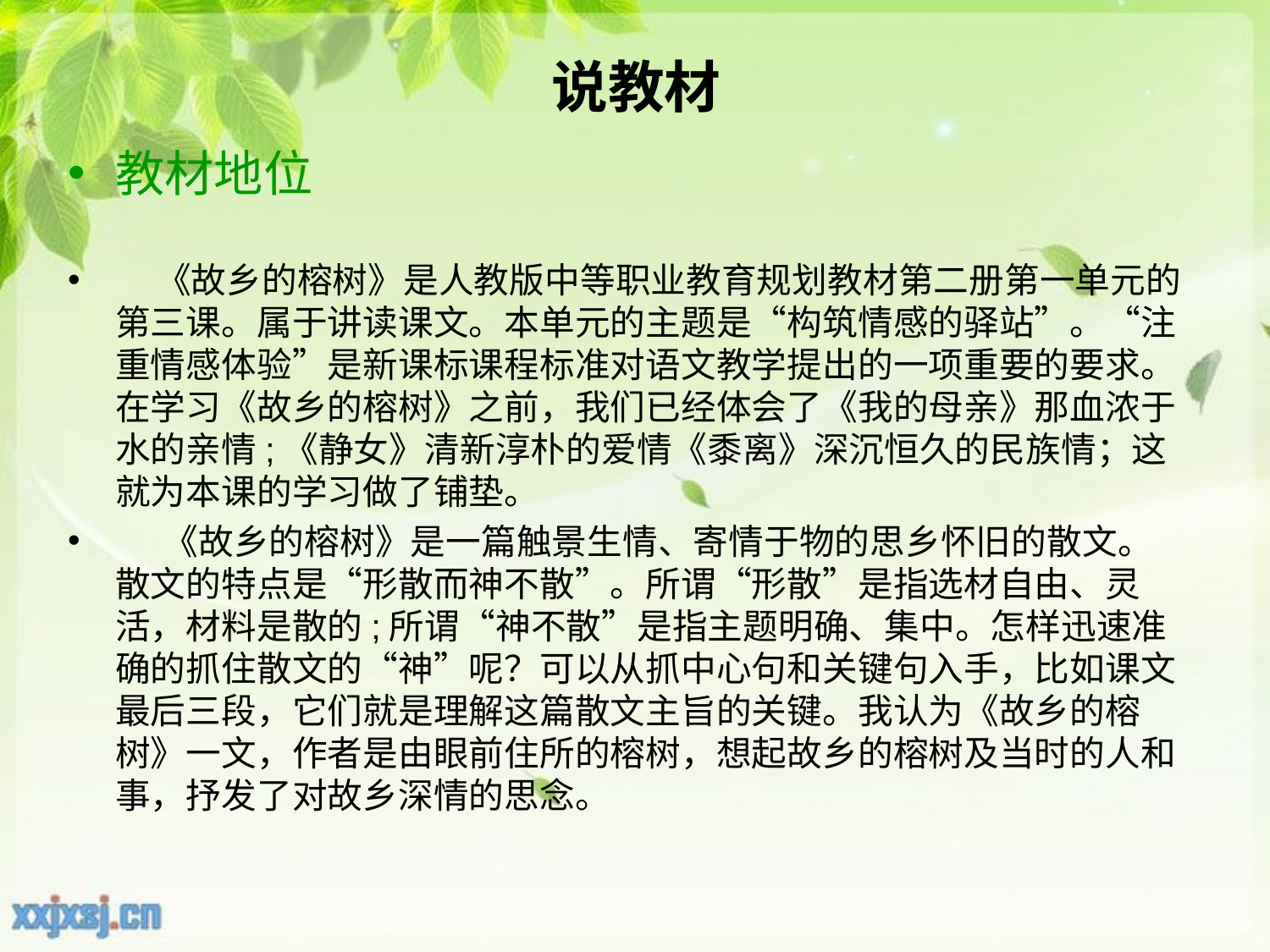

# 说教材
教材地位

    《故乡的榕树》是人教版中等职业教育规划教材第二册第一单元的第三课。属于讲读课文。本单元的主题是“构筑情感的驿站”。“注重情感体验”是新课标课程标准对语文教学提出的一项重要的要求。在学习《故乡的榕树》之前，我们已经体会了《我的母亲》那血浓于水的亲情;《静女》清新淳朴的爱情《黍离》深沉恒久的民族情；这就为本课的学习做了铺垫。
     《故乡的榕树》是一篇触景生情、寄情于物的思乡怀旧的散文。散文的特点是“形散而神不散”。所谓“形散”是指选材自由、灵活，材料是散的;所谓“神不散”是指主题明确、集中。怎样迅速准确的抓住散文的“神”呢？可以从抓中心句和关键句入手，比如课文最后三段，它们就是理解这篇散文主旨的关键。我认为《故乡的榕树》一文，作者是由眼前住所的榕树，想起故乡的榕树及当时的人和事，抒发了对故乡深情的思念。